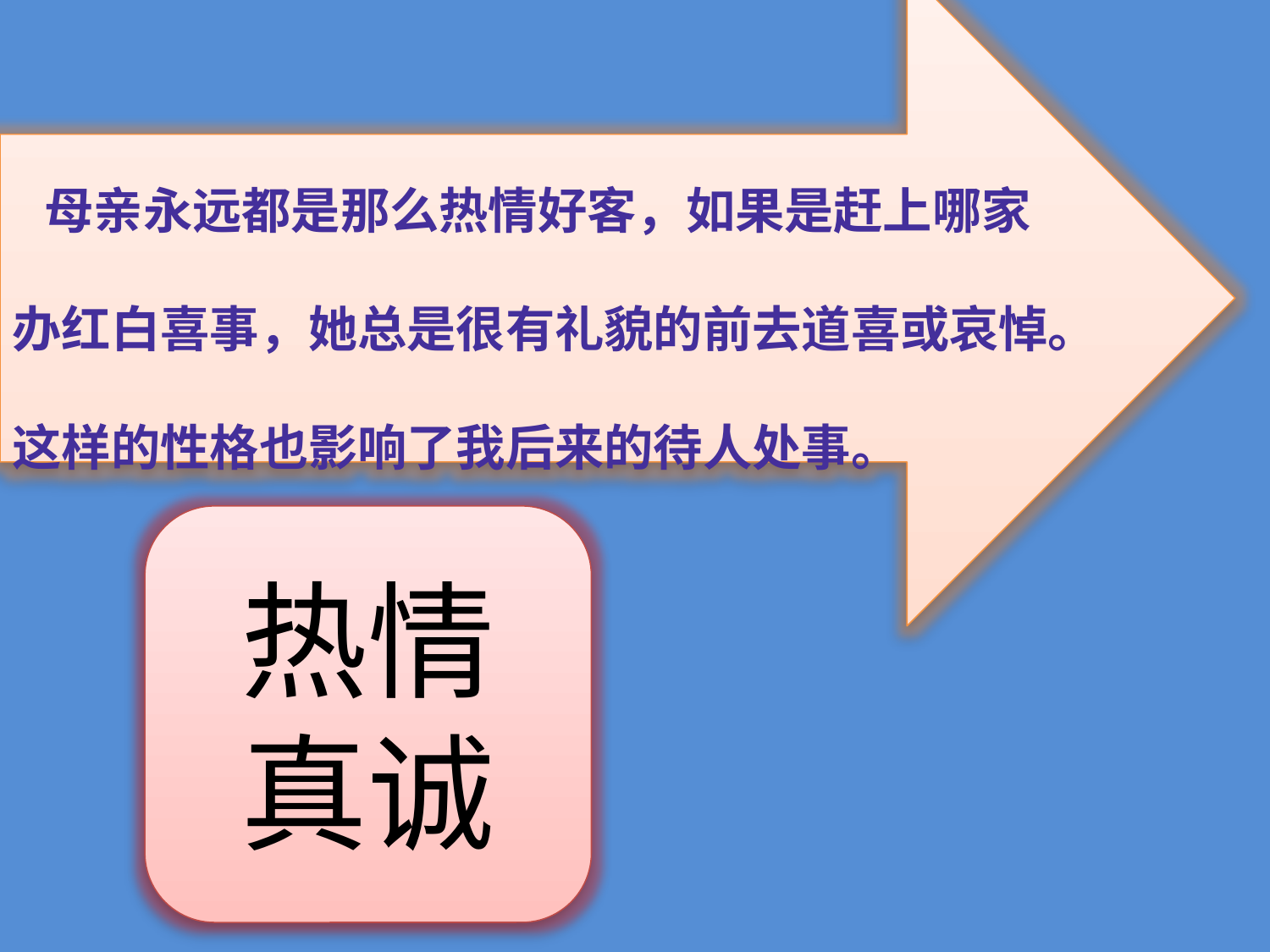

母亲永远都是那么热情好客，如果是赶上哪家办红白喜事，她总是很有礼貌的前去道喜或哀悼。这样的性格也影响了我后来的待人处事。
热情真诚